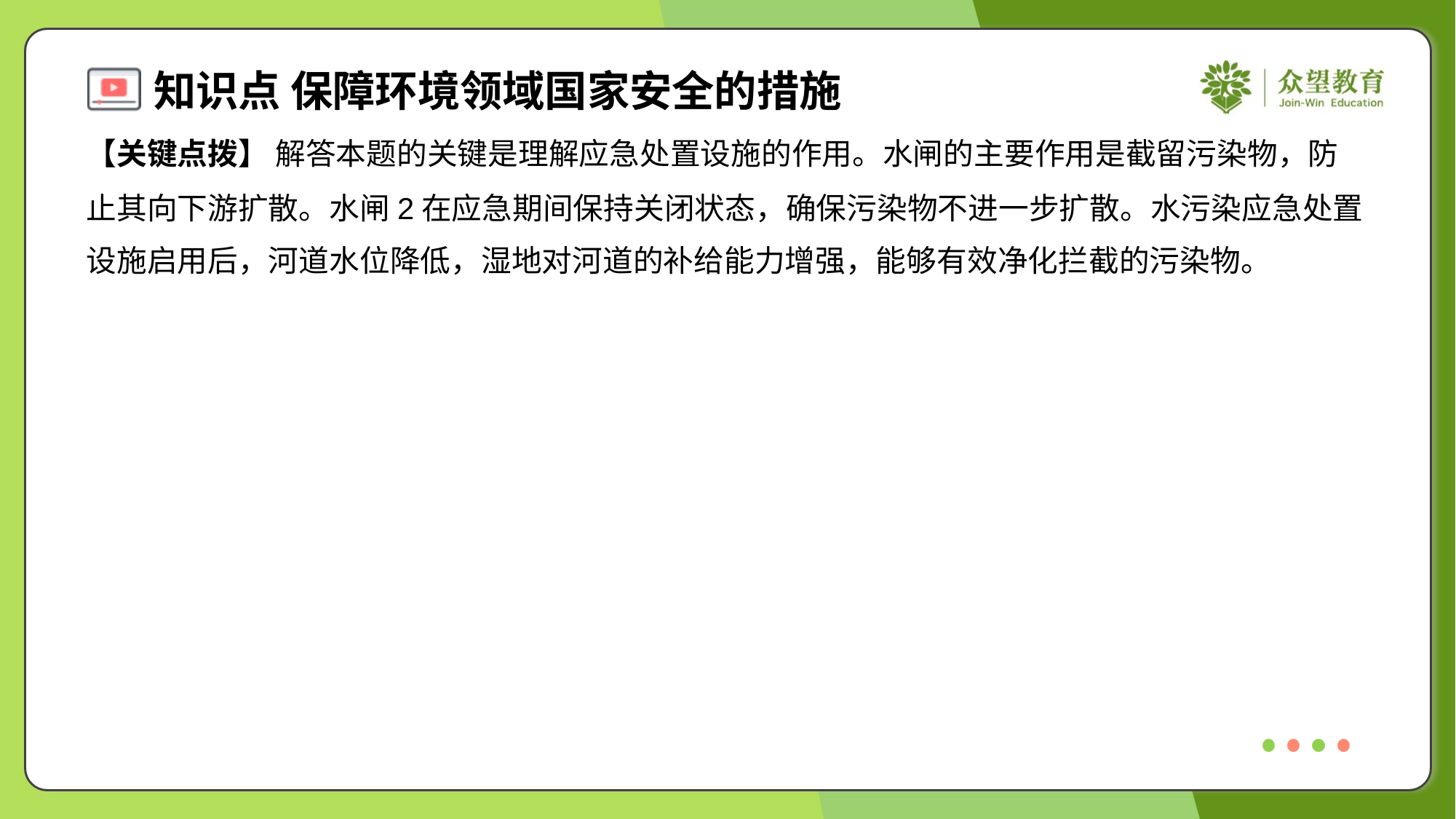

【关键点拨】 解答本题的关键是理解应急处置设施的作用。水闸的主要作用是截留污染物，防
止其向下游扩散。水闸2在应急期间保持关闭状态，确保污染物不进一步扩散。水污染应急处置
设施启用后，河道水位降低，湿地对河道的补给能力增强，能够有效净化拦截的污染物。